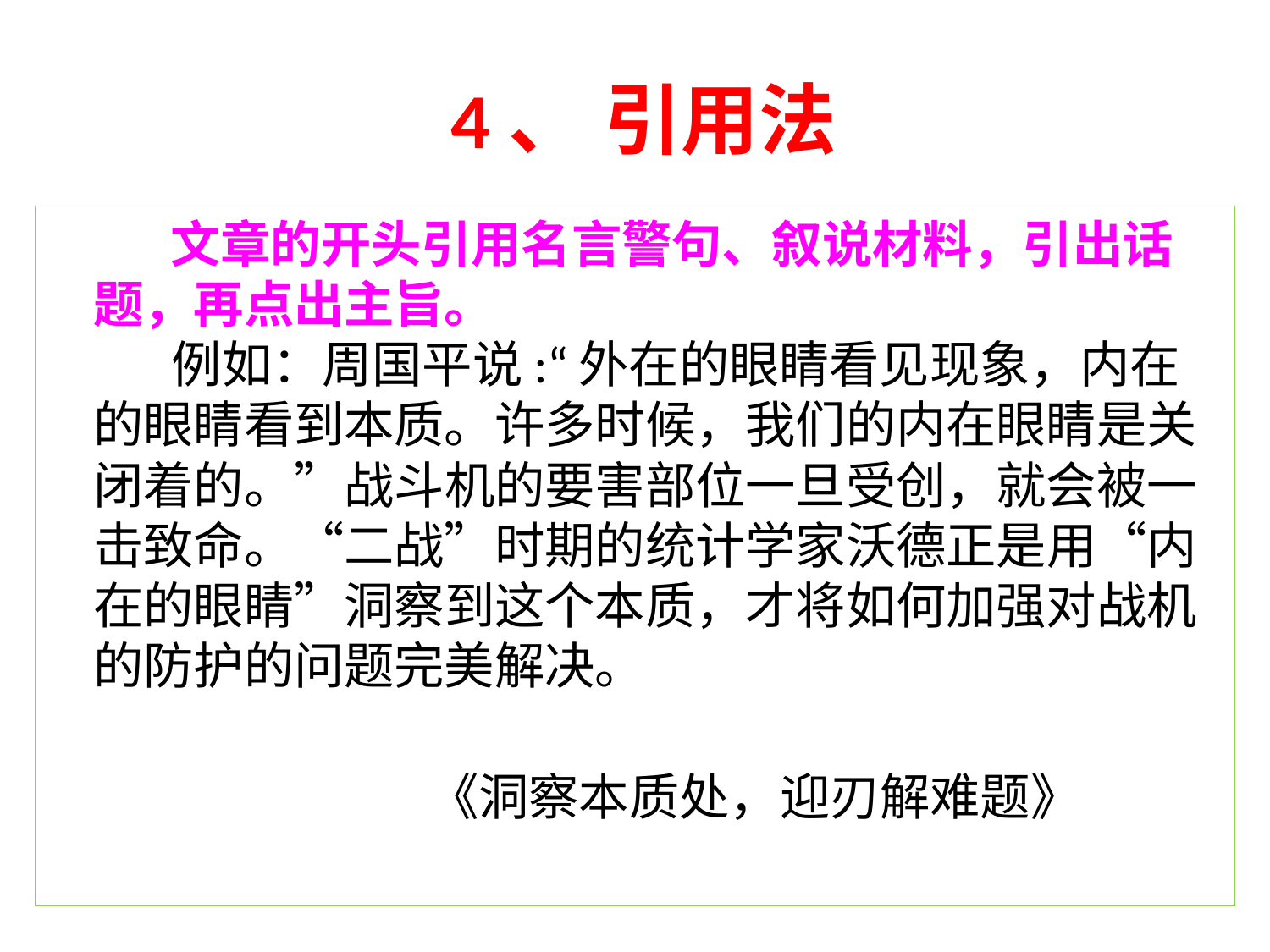

# 4、 引用法
          文章的开头引用名言警句、叙说材料，引出话题，再点出主旨。
       例如：周国平说:“外在的眼睛看见现象，内在的眼睛看到本质。许多时候，我们的内在眼睛是关闭着的。”战斗机的要害部位一旦受创，就会被一击致命。“二战”时期的统计学家沃德正是用“内在的眼睛”洞察到这个本质，才将如何加强对战机的防护的问题完美解决。
                                 《洞察本质处，迎刃解难题》